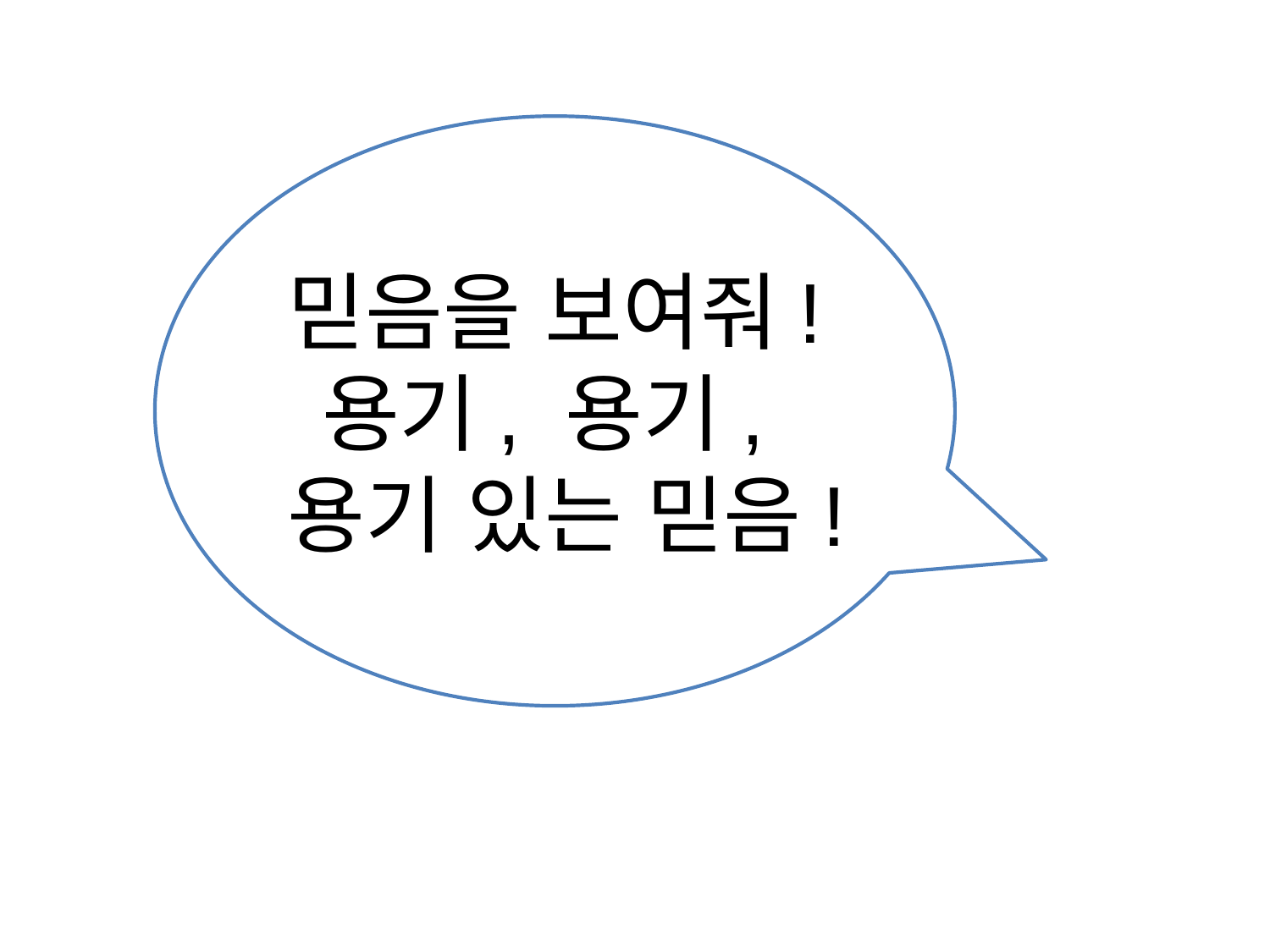

믿음을 보여줘!
용기, 용기,
용기 있는 믿음!